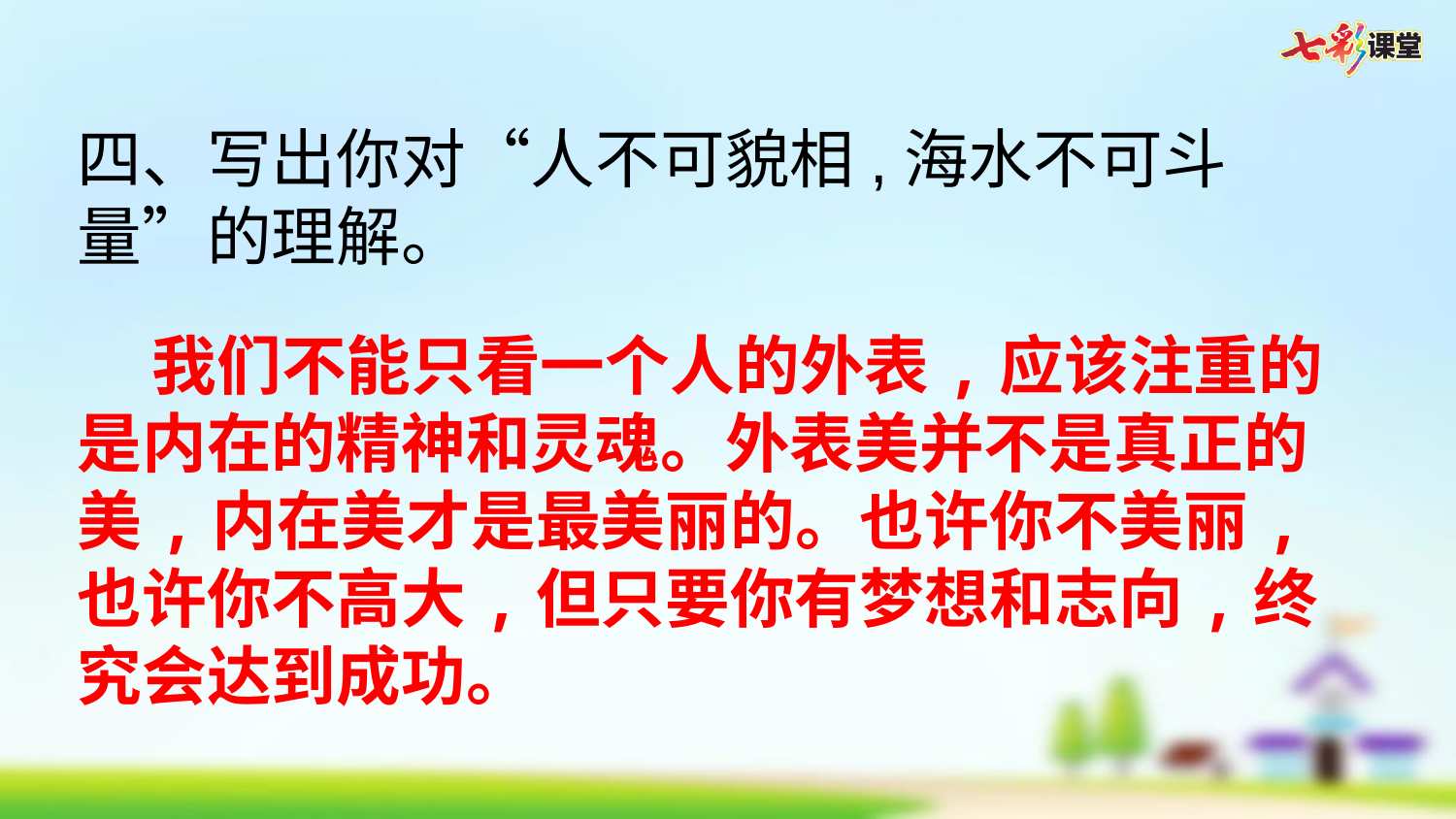

四、写出你对“人不可貌相,海水不可斗量”的理解。
    我们不能只看一个人的外表,应该注重的是内在的精神和灵魂。外表美并不是真正的美,内在美才是最美丽的。也许你不美丽,也许你不高大,但只要你有梦想和志向,终究会达到成功。